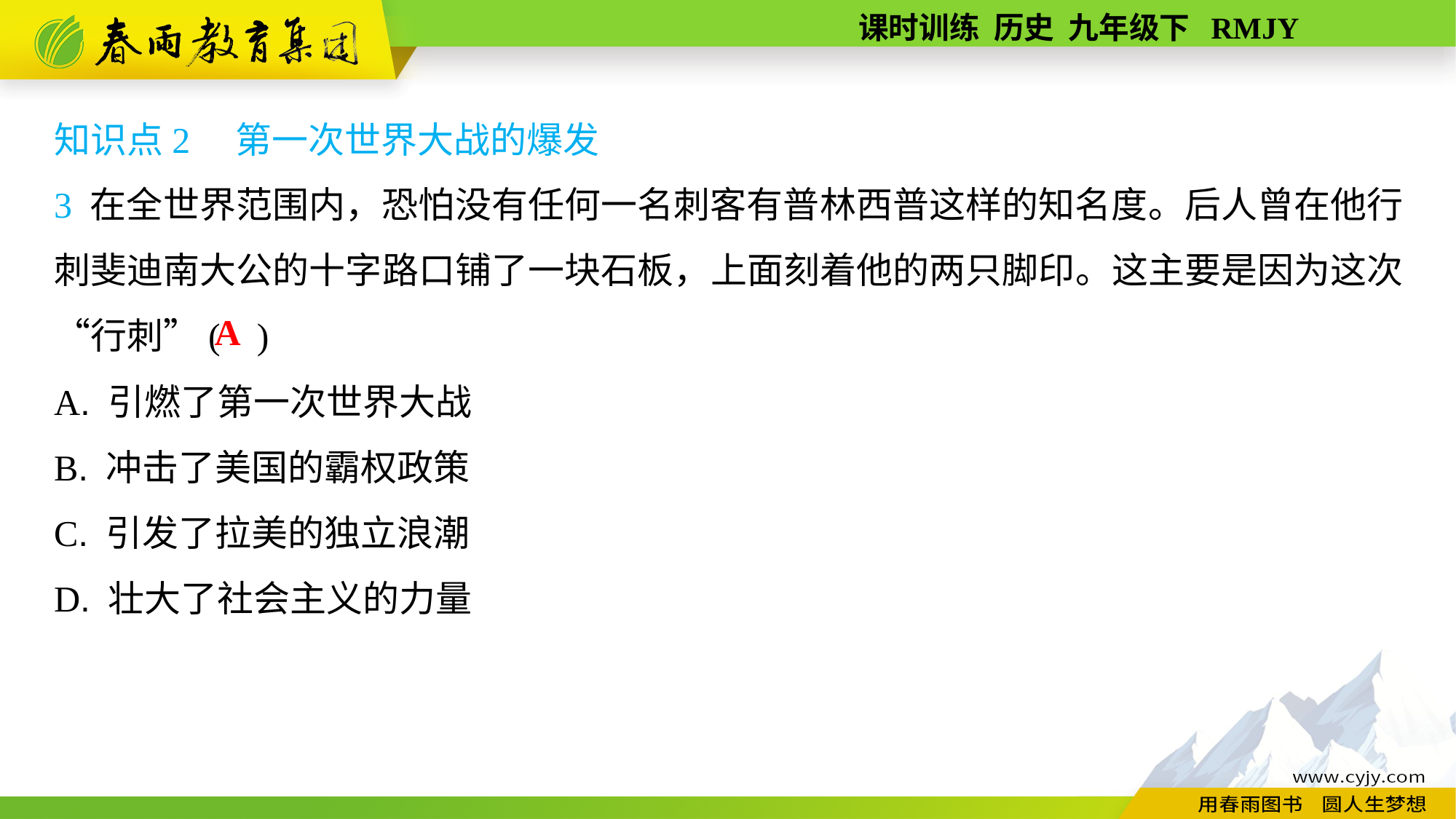

知识点2　第一次世界大战的爆发
3 在全世界范围内，恐怕没有任何一名刺客有普林西普这样的知名度。后人曾在他行刺斐迪南大公的十字路口铺了一块石板，上面刻着他的两只脚印。这主要是因为这次“行刺”(    )
A. 引燃了第一次世界大战
B. 冲击了美国的霸权政策
C. 引发了拉美的独立浪潮
D. 壮大了社会主义的力量
A